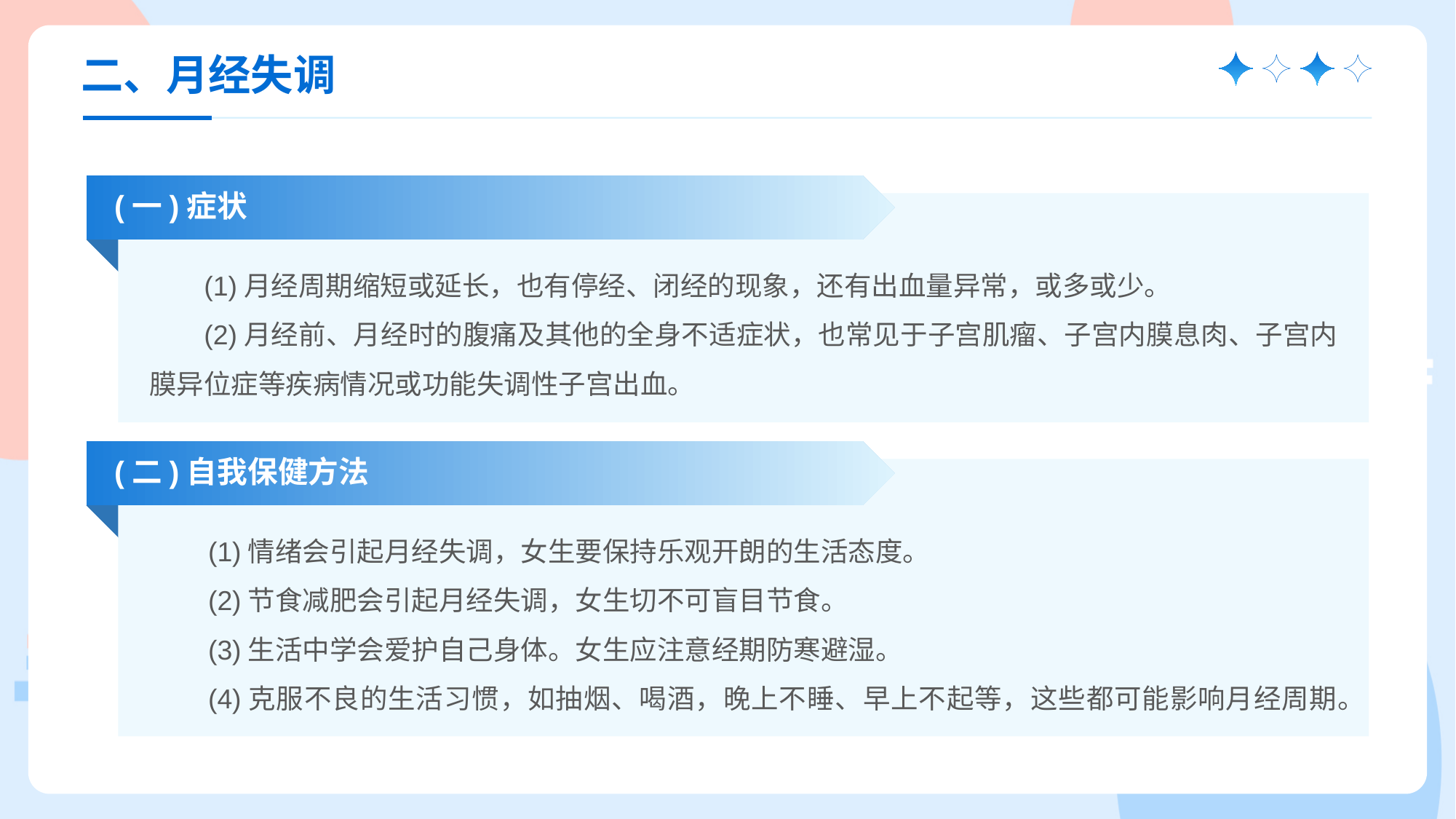

二、月经失调
(一)症状

(1)月经周期缩短或延长，也有停经、闭经的现象，还有出血量异常，或多或少。
(2)月经前、月经时的腹痛及其他的全身不适症状，也常见于子宫肌瘤、子宫内膜息肉、子宫内膜异位症等疾病情况或功能失调性子宫出血。
(二)自我保健方法

(1)情绪会引起月经失调，女生要保持乐观开朗的生活态度。
(2)节食减肥会引起月经失调，女生切不可盲目节食。
(3)生活中学会爱护自己身体。女生应注意经期防寒避湿。
(4)克服不良的生活习惯，如抽烟、喝酒，晚上不睡、早上不起等，这些都可能影响月经周期。